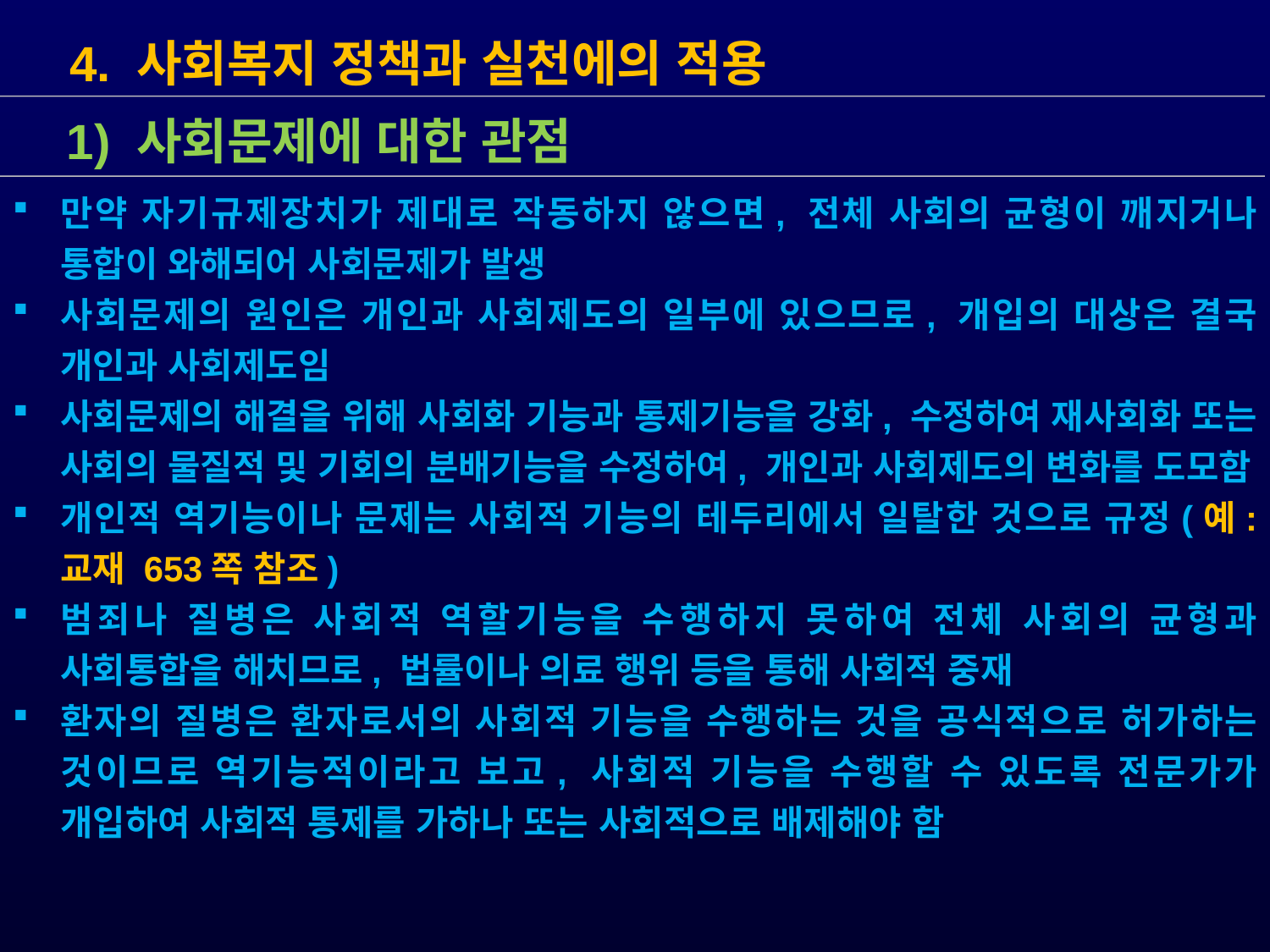

4. 사회복지 정책과 실천에의 적용

만약 자기규제장치가 제대로 작동하지 않으면, 전체 사회의 균형이 깨지거나 통합이 와해되어 사회문제가 발생
사회문제의 원인은 개인과 사회제도의 일부에 있으므로, 개입의 대상은 결국 개인과 사회제도임
사회문제의 해결을 위해 사회화 기능과 통제기능을 강화, 수정하여 재사회화 또는 사회의 물질적 및 기회의 분배기능을 수정하여, 개인과 사회제도의 변화를 도모함
개인적 역기능이나 문제는 사회적 기능의 테두리에서 일탈한 것으로 규정(예: 교재 653쪽 참조)
범죄나 질병은 사회적 역할기능을 수행하지 못하여 전체 사회의 균형과 사회통합을 해치므로, 법률이나 의료 행위 등을 통해 사회적 중재
환자의 질병은 환자로서의 사회적 기능을 수행하는 것을 공식적으로 허가하는 것이므로 역기능적이라고 보고, 사회적 기능을 수행할 수 있도록 전문가가 개입하여 사회적 통제를 가하나 또는 사회적으로 배제해야 함

  1) 사회문제에 대한 관점